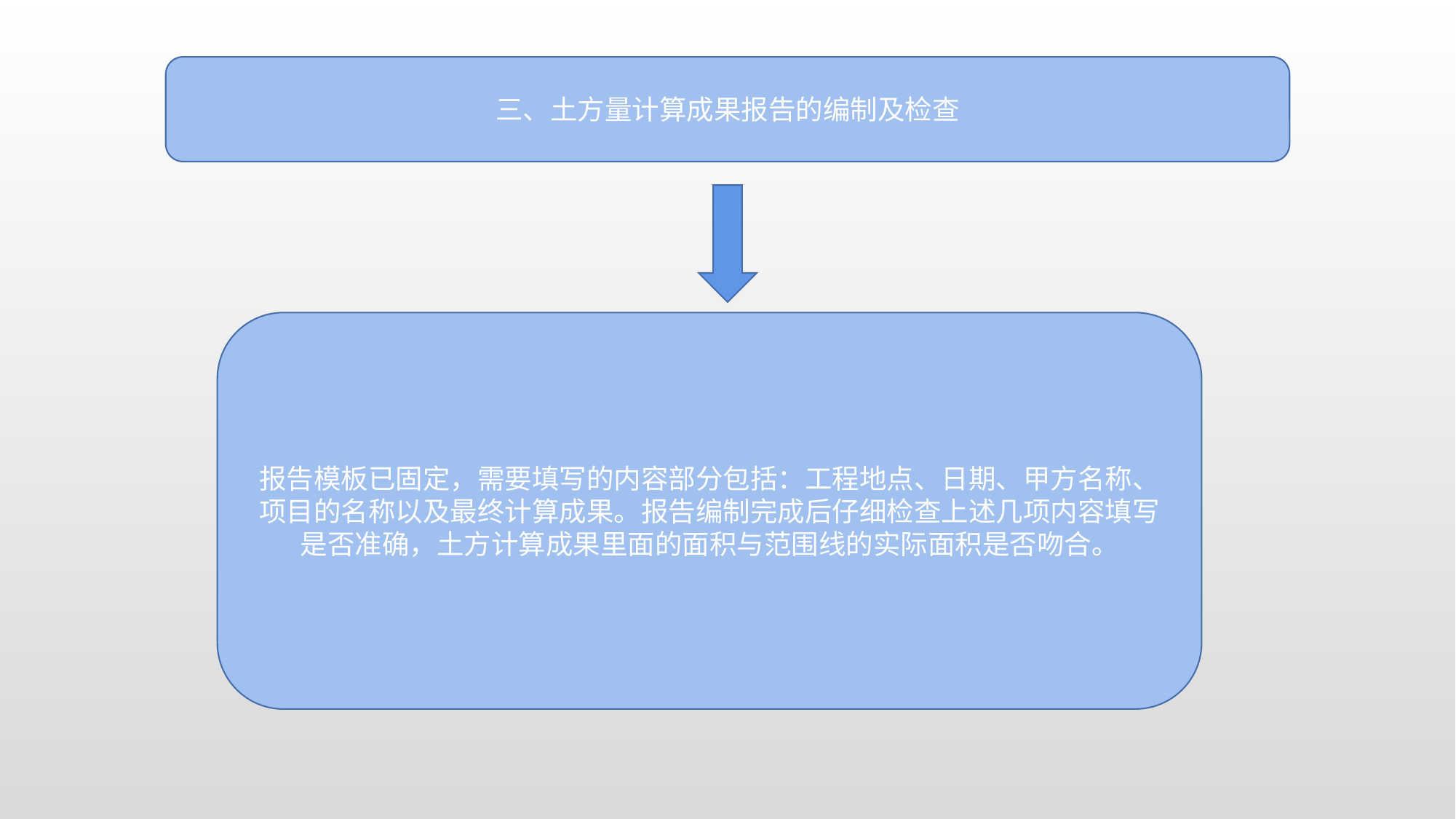

三、土方量计算成果报告的编制及检查

报告模板已固定，需要填写的内容部分包括：工程地点、日期、甲方名称、项目的名称以及最终计算成果。报告编制完成后仔细检查上述几项内容填写是否准确，土方计算成果里面的面积与范围线的实际面积是否吻合。